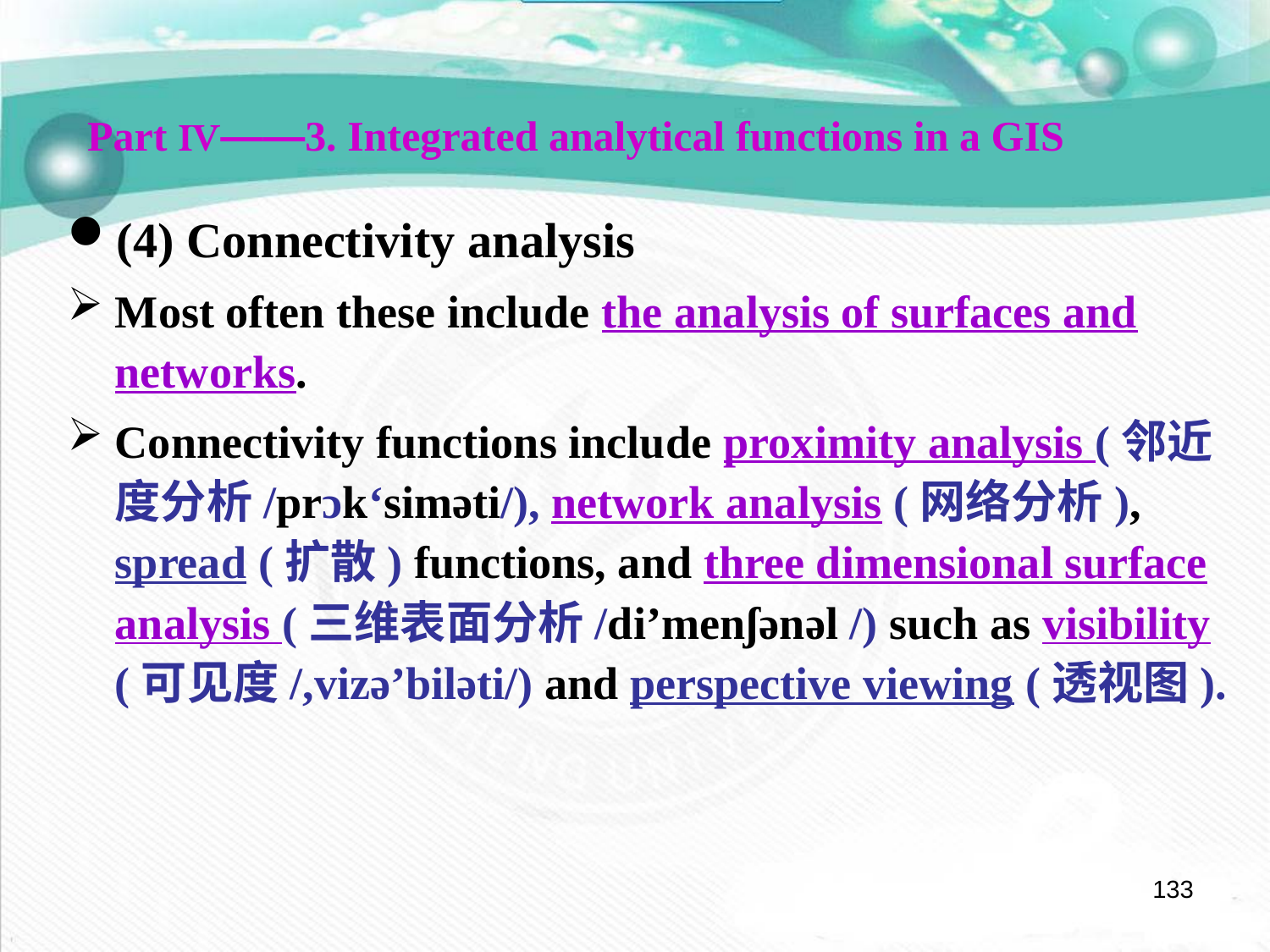

Part Ⅳ——3. Integrated analytical functions in a GIS
(4) Connectivity analysis
Most often these include the analysis of surfaces and networks.
Connectivity functions include proximity analysis (邻近度分析/prɔk‘siməti/), network analysis (网络分析), spread (扩散) functions, and three dimensional surface analysis (三维表面分析/di’menʃənəl /) such as visibility (可见度/,vizə’biləti/) and perspective viewing (透视图).

133